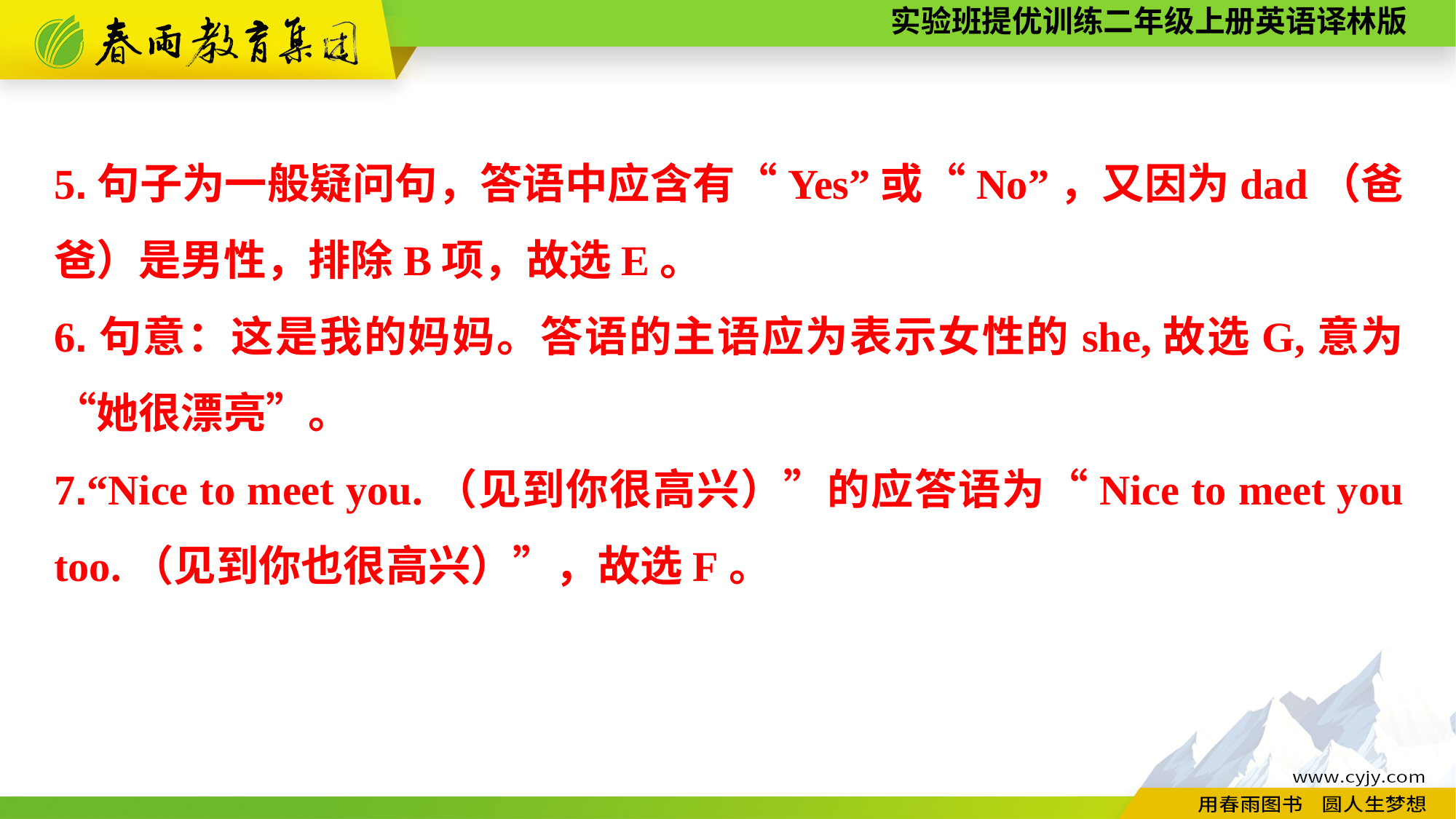

5.句子为一般疑问句，答语中应含有“Yes”或“No”，又因为dad（爸爸）是男性，排除B项，故选E。
6.句意：这是我的妈妈。答语的主语应为表示女性的she,故选G,意为“她很漂亮”。
7.“Nice to meet you.（见到你很高兴）”的应答语为“Nice to meet you too.（见到你也很高兴）”，故选F。